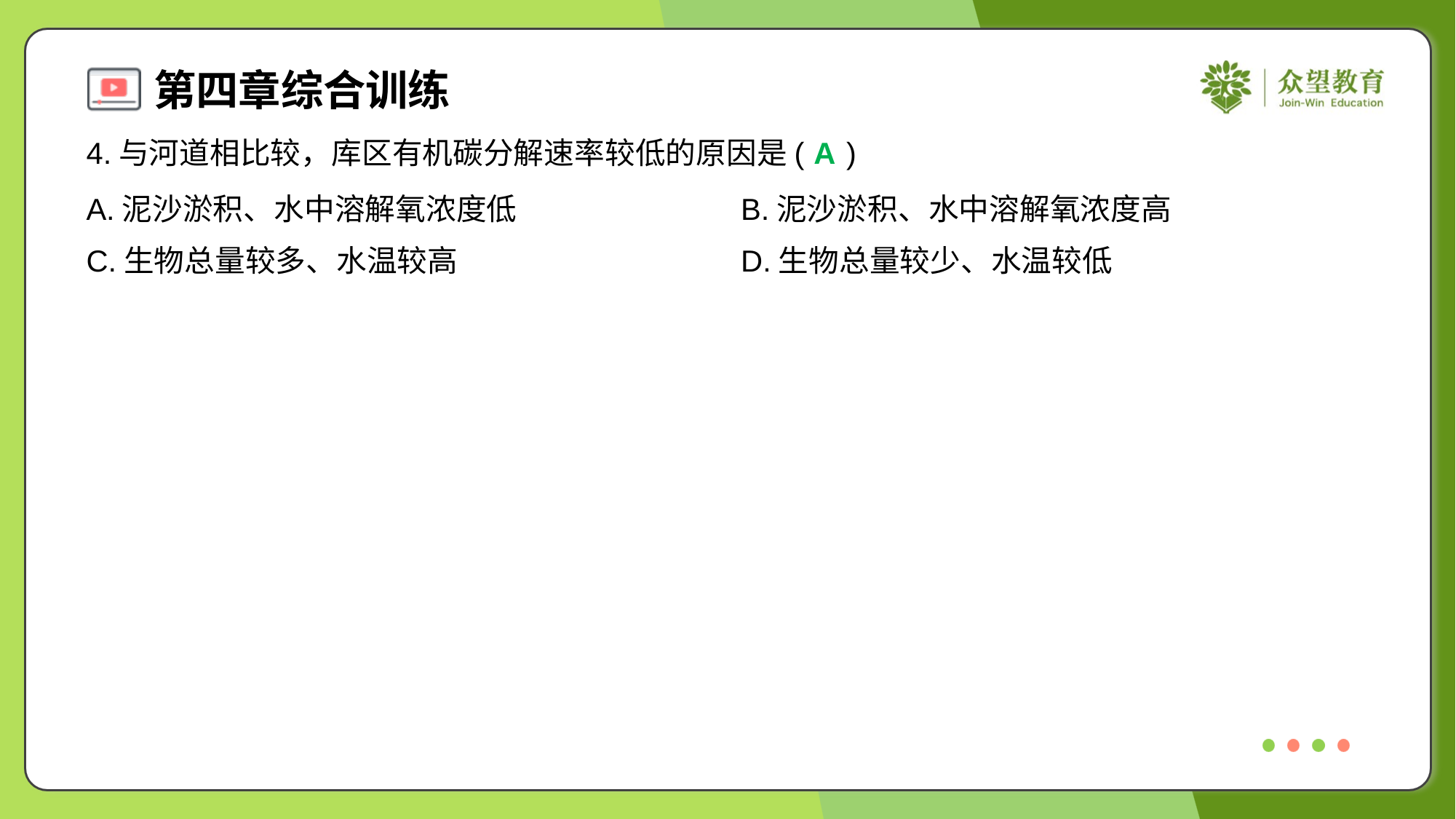

4.与河道相比较，库区有机碳分解速率较低的原因是(     )
A
A.泥沙淤积、水中溶解氧浓度低	B.泥沙淤积、水中溶解氧浓度高
C.生物总量较多、水温较高	D.生物总量较少、水温较低